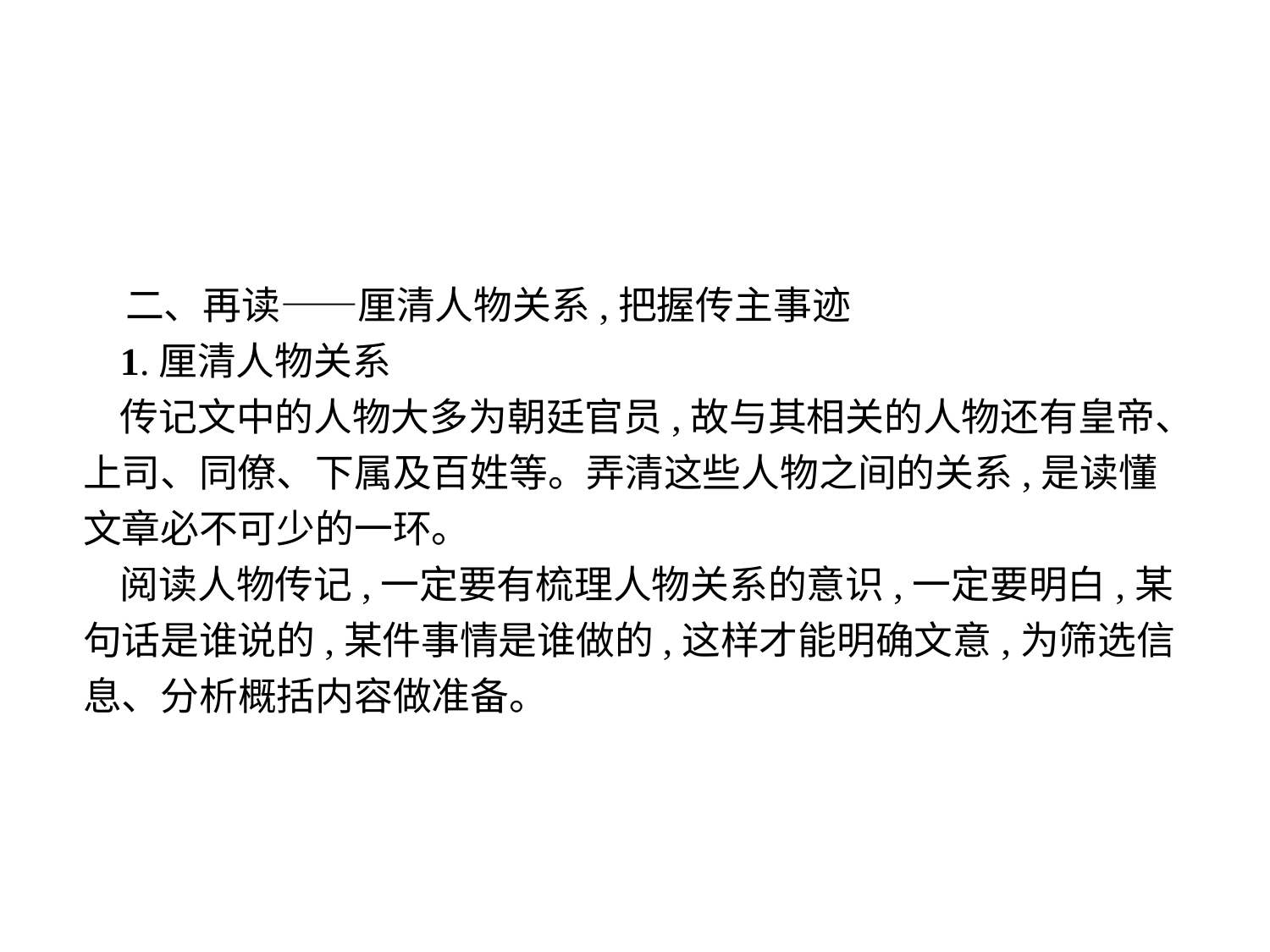

二、再读——厘清人物关系,把握传主事迹
1.厘清人物关系
传记文中的人物大多为朝廷官员,故与其相关的人物还有皇帝、上司、同僚、下属及百姓等。弄清这些人物之间的关系,是读懂文章必不可少的一环。
阅读人物传记,一定要有梳理人物关系的意识,一定要明白,某句话是谁说的,某件事情是谁做的,这样才能明确文意,为筛选信息、分析概括内容做准备。
-8-